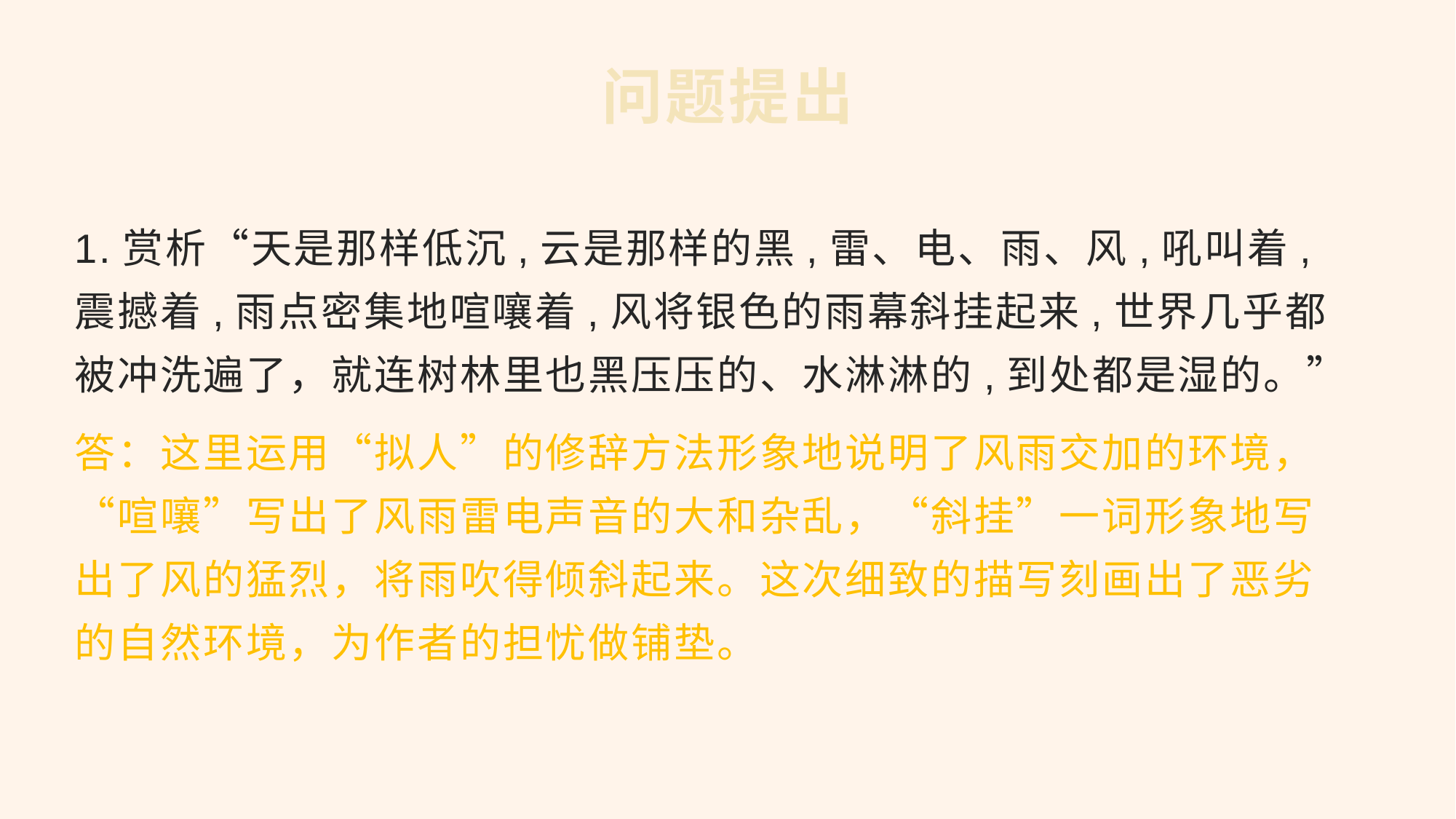

# 问题提出
1.赏析“天是那样低沉,云是那样的黑,雷、电、雨、风,吼叫着,震撼着,雨点密集地喧嚷着,风将银色的雨幕斜挂起来,世界几乎都被冲洗遍了，就连树林里也黑压压的、水淋淋的,到处都是湿的。”
答：这里运用“拟人”的修辞方法形象地说明了风雨交加的环境，“喧嚷”写出了风雨雷电声音的大和杂乱，“斜挂”一词形象地写出了风的猛烈，将雨吹得倾斜起来。这次细致的描写刻画出了恶劣的自然环境，为作者的担忧做铺垫。